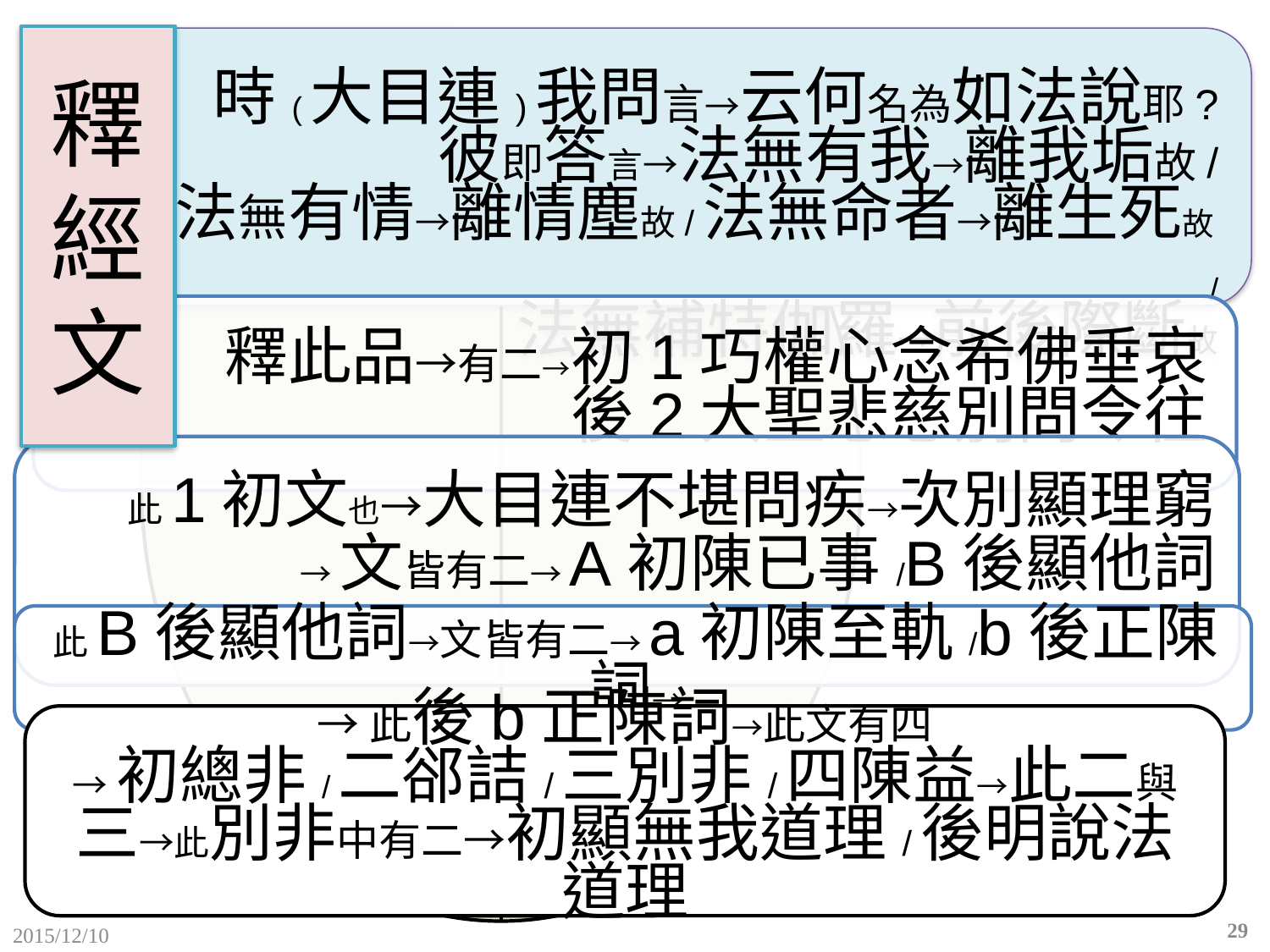

# 釋 經 文
時(大目連)我問言→云何名為如法說耶?
彼即答言→法無有我→離我垢故/
法無有情→離情塵故/法無命者→離生死故/
法無補特伽羅→前後際斷故
釋此品→有二→初1巧權心念希佛垂哀
後2大聖悲慈別問令往
此1初文也→大目連不堪問疾→次別顯理窮
→文皆有二→A初陳已事/B後顯他詞
此B後顯他詞→文皆有二→a初陳至軌/b後正陳詞→
→此後b正陳詞→此文有四
→初總非/二郤詰/三別非/四陳益→此二與三→此別非中有二→初顯無我道理/後明說法道理
29
2015/12/10